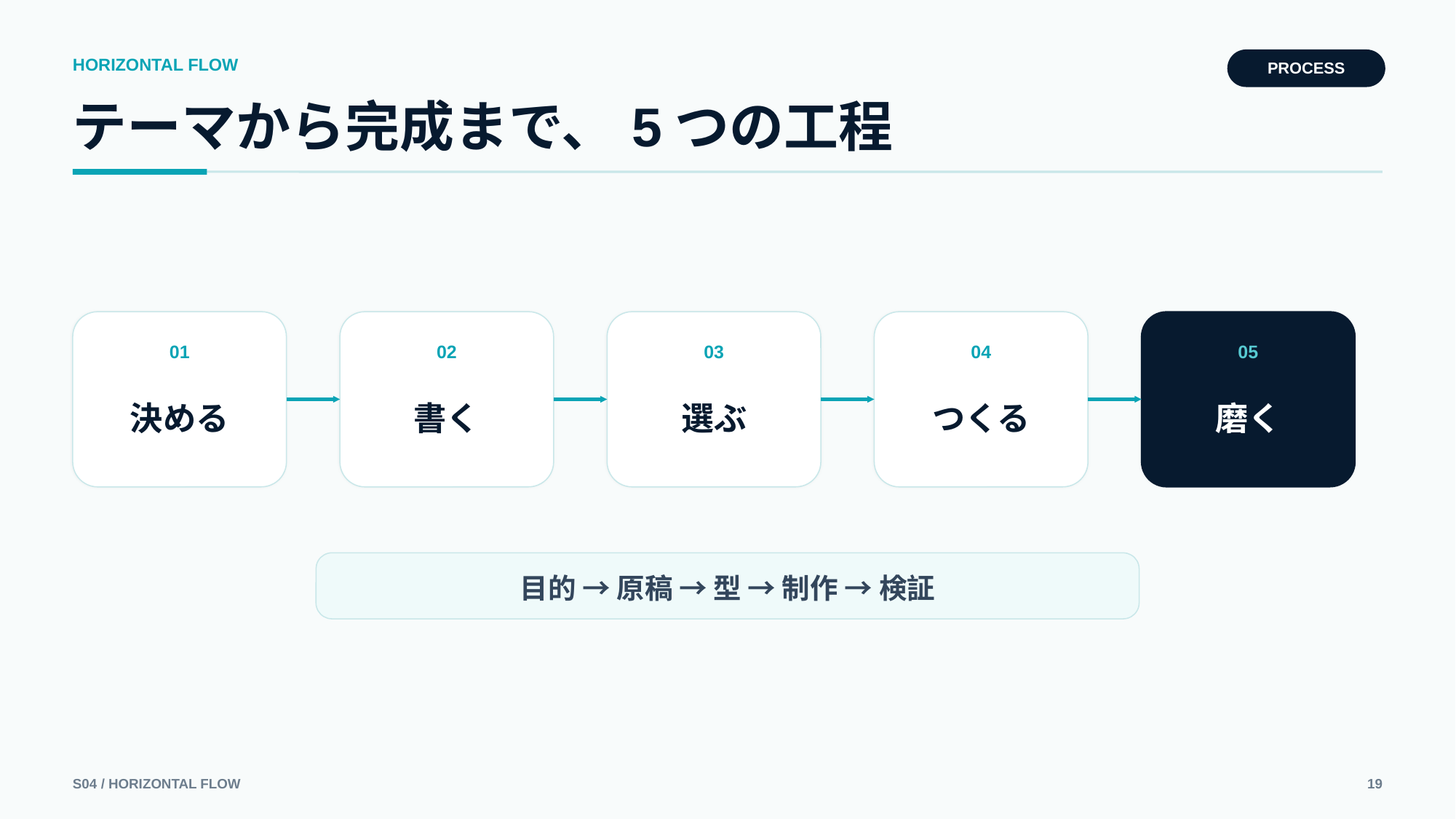

HORIZONTAL FLOW
PROCESS
テーマから完成まで、5つの工程

01
02
03
04
05
決める
書く
選ぶ
つくる
磨く
目的 → 原稿 → 型 → 制作 → 検証
S04 / HORIZONTAL FLOW
19